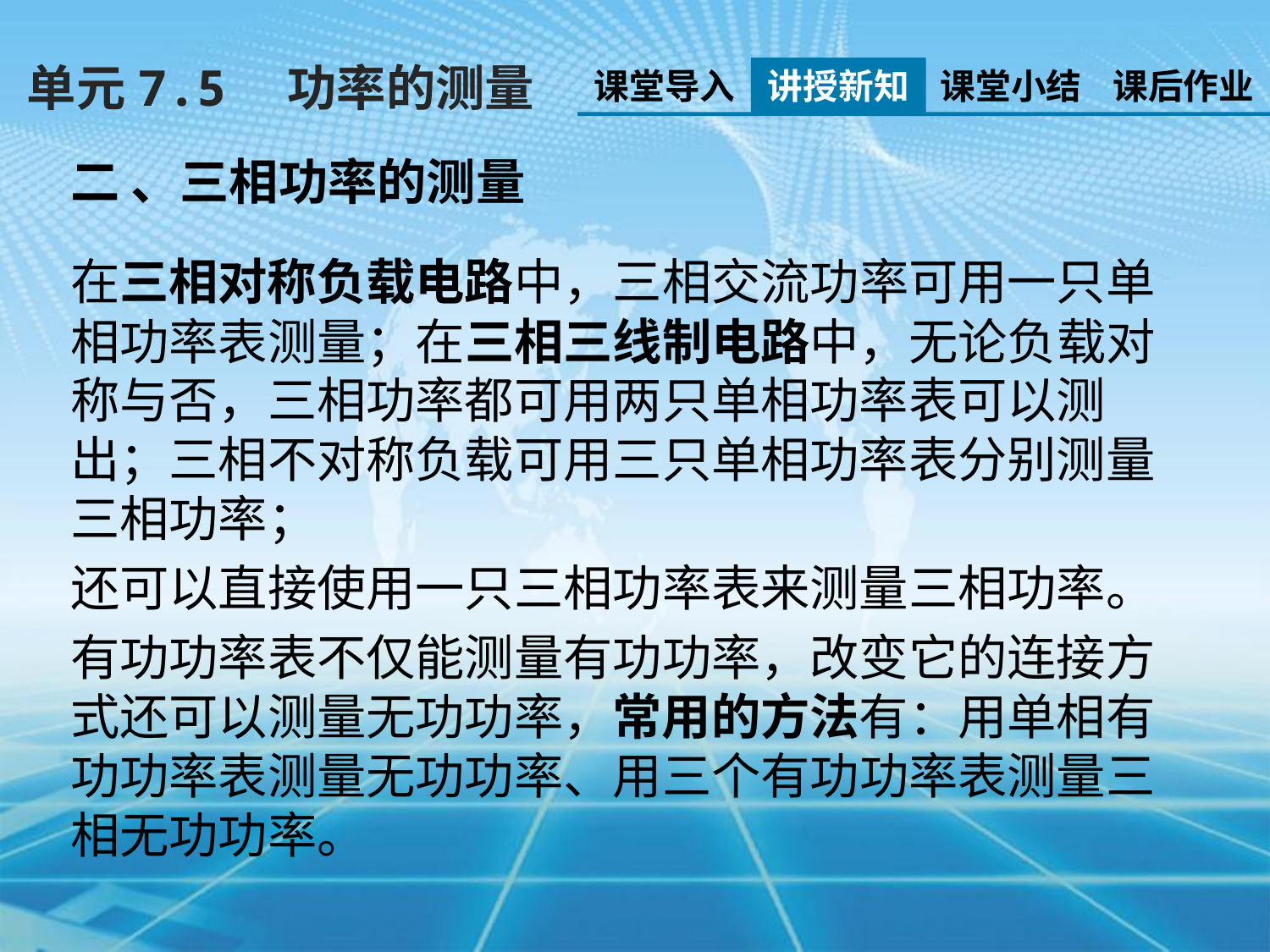

单元7.5　功率的测量
课堂导入
讲授新知
课堂小结
课后作业
二 、三相功率的测量
在三相对称负载电路中，三相交流功率可用一只单相功率表测量；在三相三线制电路中，无论负载对称与否，三相功率都可用两只单相功率表可以测出；三相不对称负载可用三只单相功率表分别测量三相功率；
还可以直接使用一只三相功率表来测量三相功率。
有功功率表不仅能测量有功功率，改变它的连接方式还可以测量无功功率，常用的方法有：用单相有功功率表测量无功功率、用三个有功功率表测量三相无功功率。